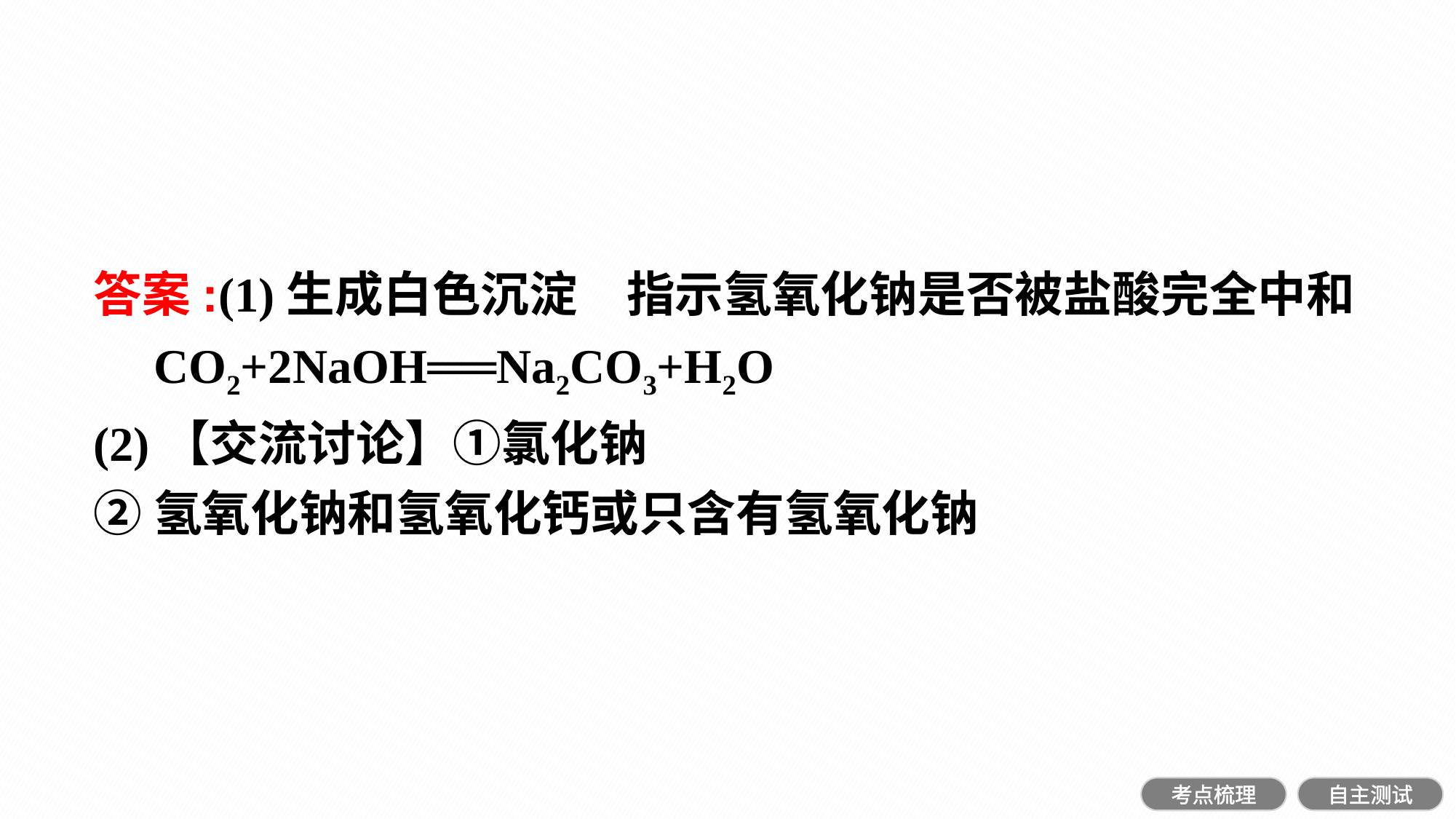

答案:(1)生成白色沉淀　指示氢氧化钠是否被盐酸完全中和　CO2+2NaOH══Na2CO3+H2O
(2)【交流讨论】①氯化钠
②氢氧化钠和氢氧化钙或只含有氢氧化钠